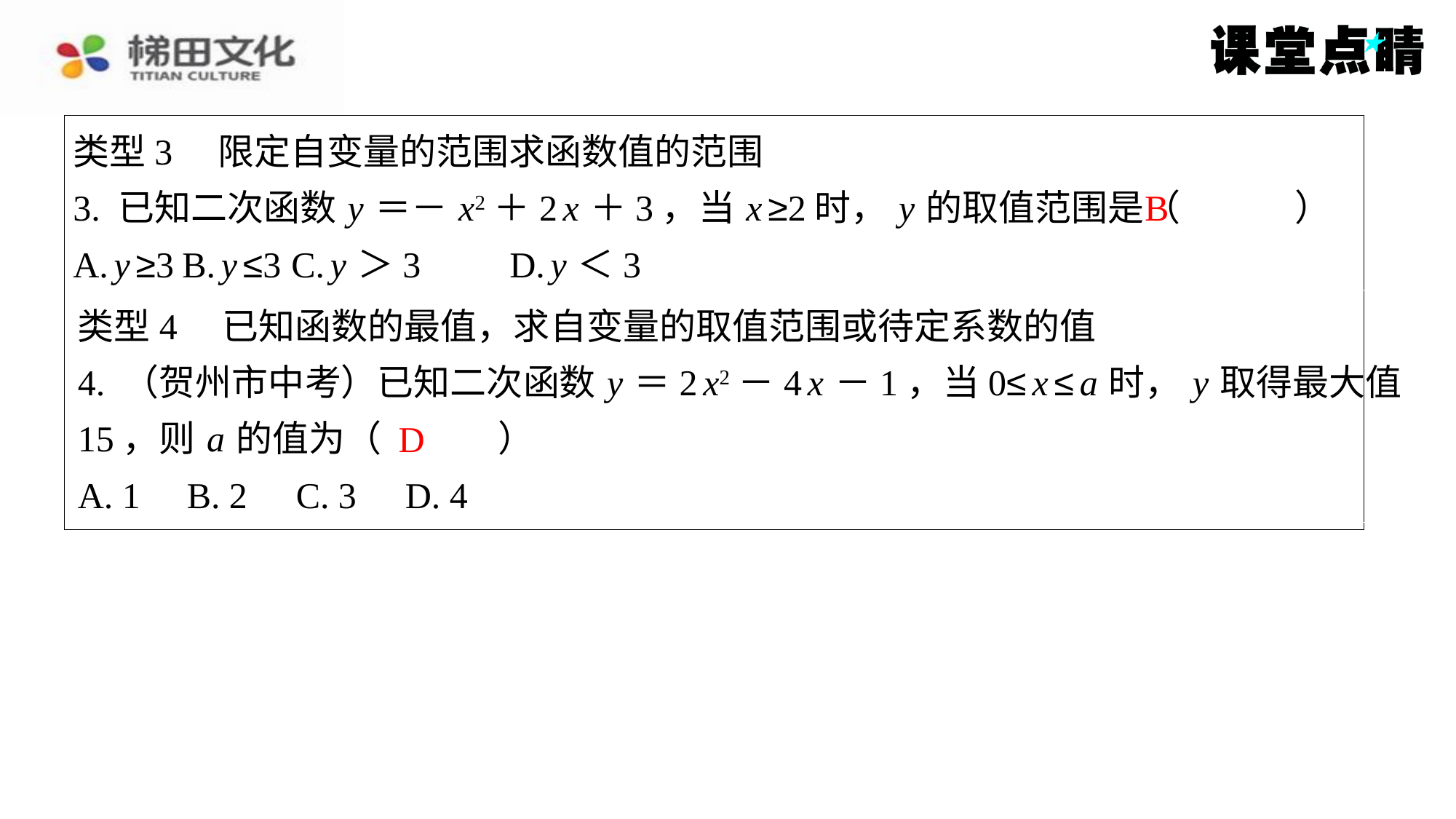

类型3　限定自变量的范围求函数值的范围
3. 已知二次函数 y ＝－ x2＋2 x ＋3，当 x ≥2时， y 的取值范围是（　B　）
A. y ≥3	B. y ≤3	C. y ＞3	D. y ＜3
B
类型4　已知函数的最值，求自变量的取值范围或待定系数的值
4. （贺州市中考）已知二次函数 y ＝2 x2－4 x －1，当0≤ x ≤ a 时， y 取得最大值
15，则 a 的值为（　D　）
A. 1	B. 2	C. 3	D. 4
D